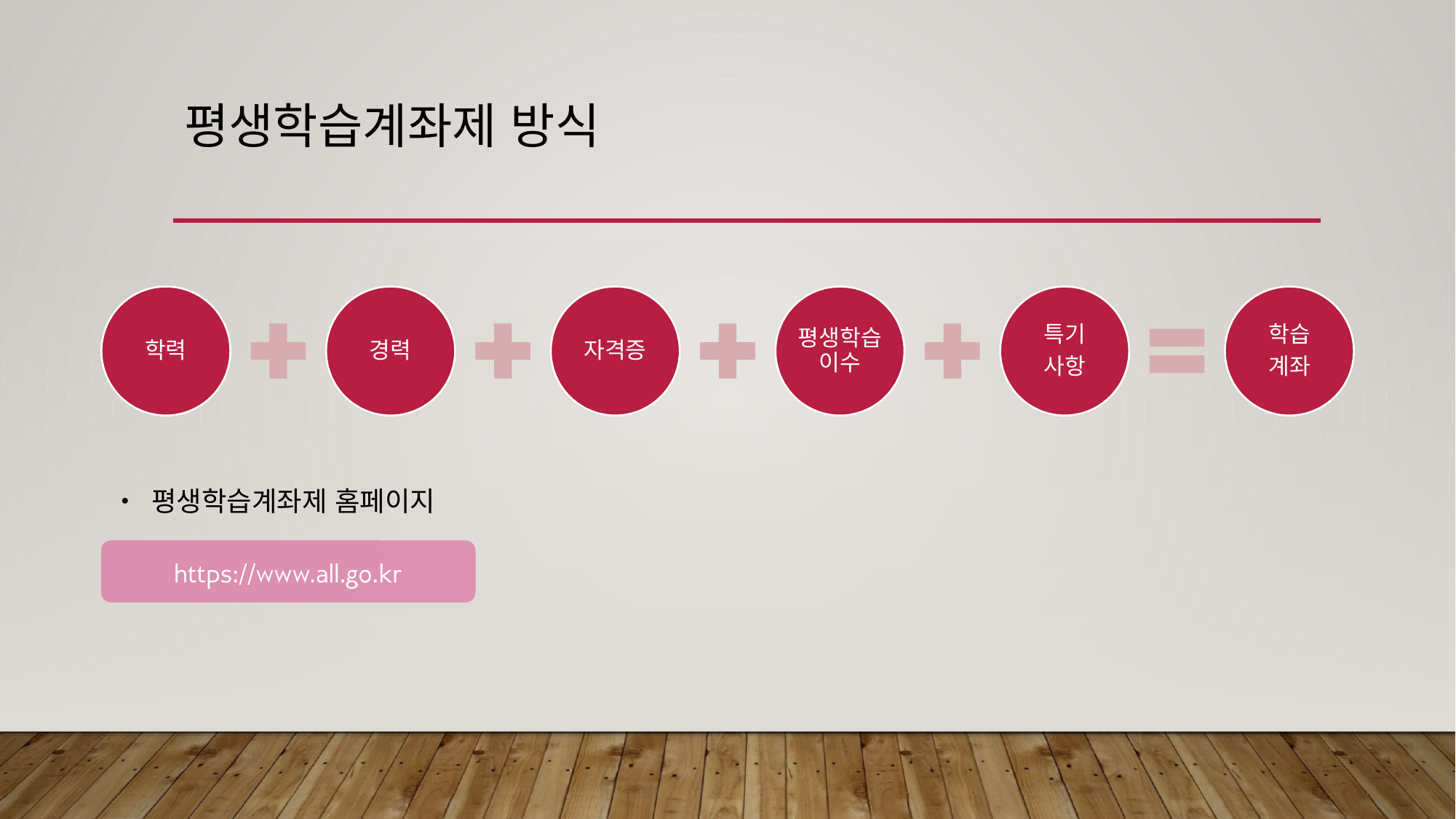

# 평생학습계좌제 방식
학력

경력

자격증

평생학습이수

특기
사항

학습
계좌
• 평생학습계좌제 홈페이지
https://www.all.go.kr